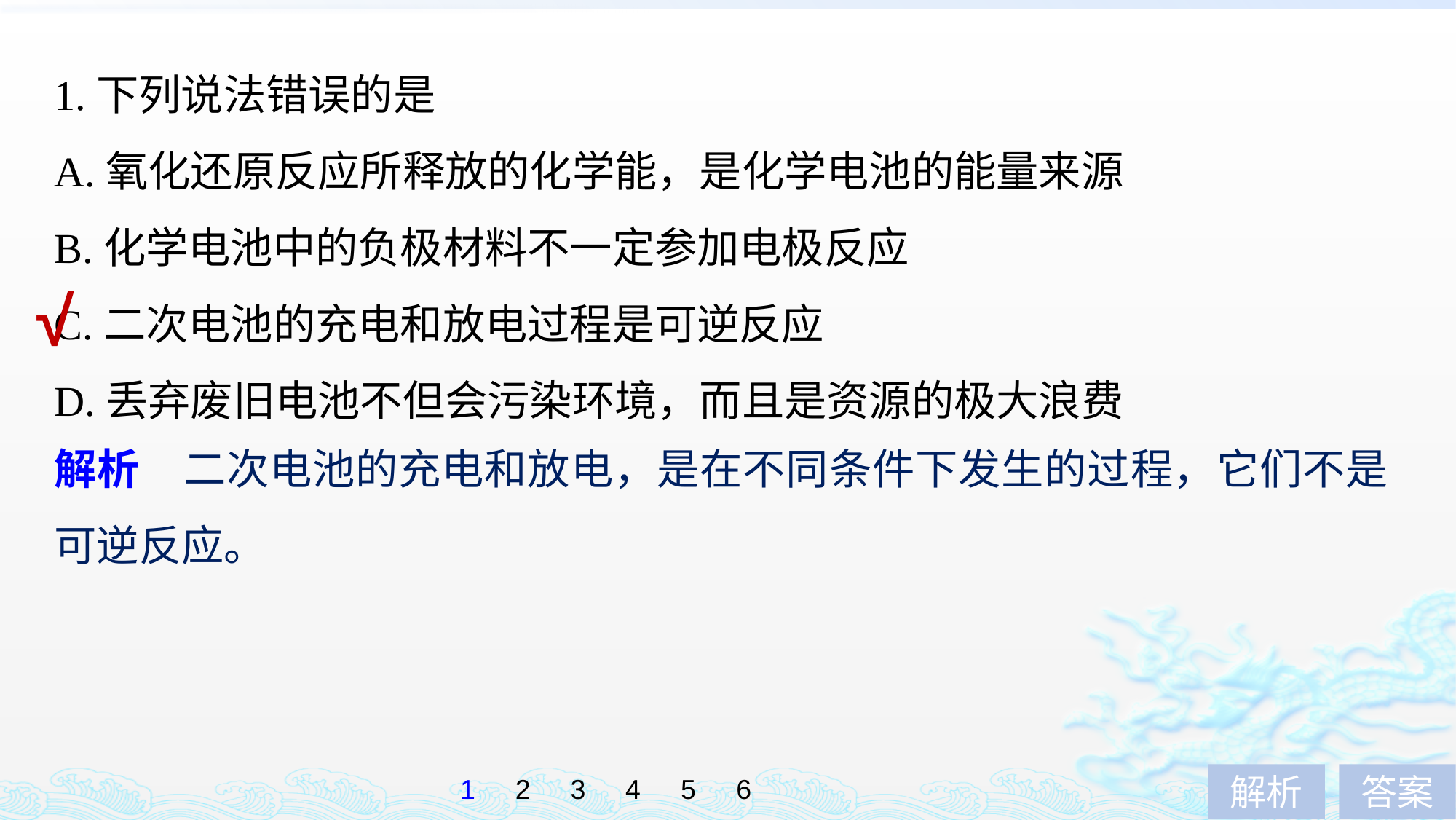

1.下列说法错误的是
A.氧化还原反应所释放的化学能，是化学电池的能量来源
B.化学电池中的负极材料不一定参加电极反应
C.二次电池的充电和放电过程是可逆反应
D.丢弃废旧电池不但会污染环境，而且是资源的极大浪费
√
解析　二次电池的充电和放电，是在不同条件下发生的过程，它们不是可逆反应。
1
2
3
4
5
6
解析
答案